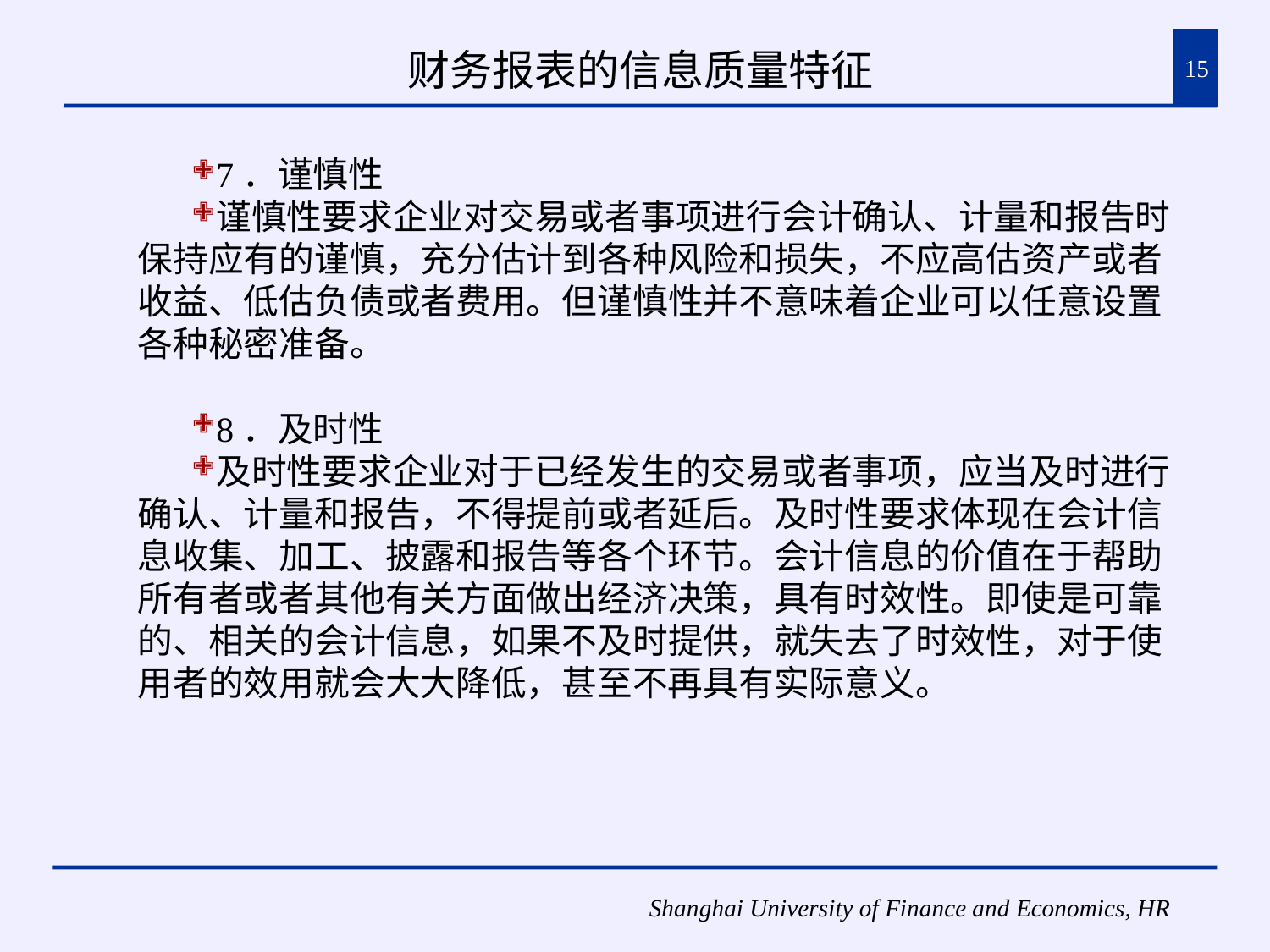

# 财务报表的信息质量特征
15
7．谨慎性
谨慎性要求企业对交易或者事项进行会计确认、计量和报告时保持应有的谨慎，充分估计到各种风险和损失，不应高估资产或者收益、低估负债或者费用。但谨慎性并不意味着企业可以任意设置各种秘密准备。

8．及时性
及时性要求企业对于已经发生的交易或者事项，应当及时进行确认、计量和报告，不得提前或者延后。及时性要求体现在会计信息收集、加工、披露和报告等各个环节。会计信息的价值在于帮助所有者或者其他有关方面做出经济决策，具有时效性。即使是可靠的、相关的会计信息，如果不及时提供，就失去了时效性，对于使用者的效用就会大大降低，甚至不再具有实际意义。